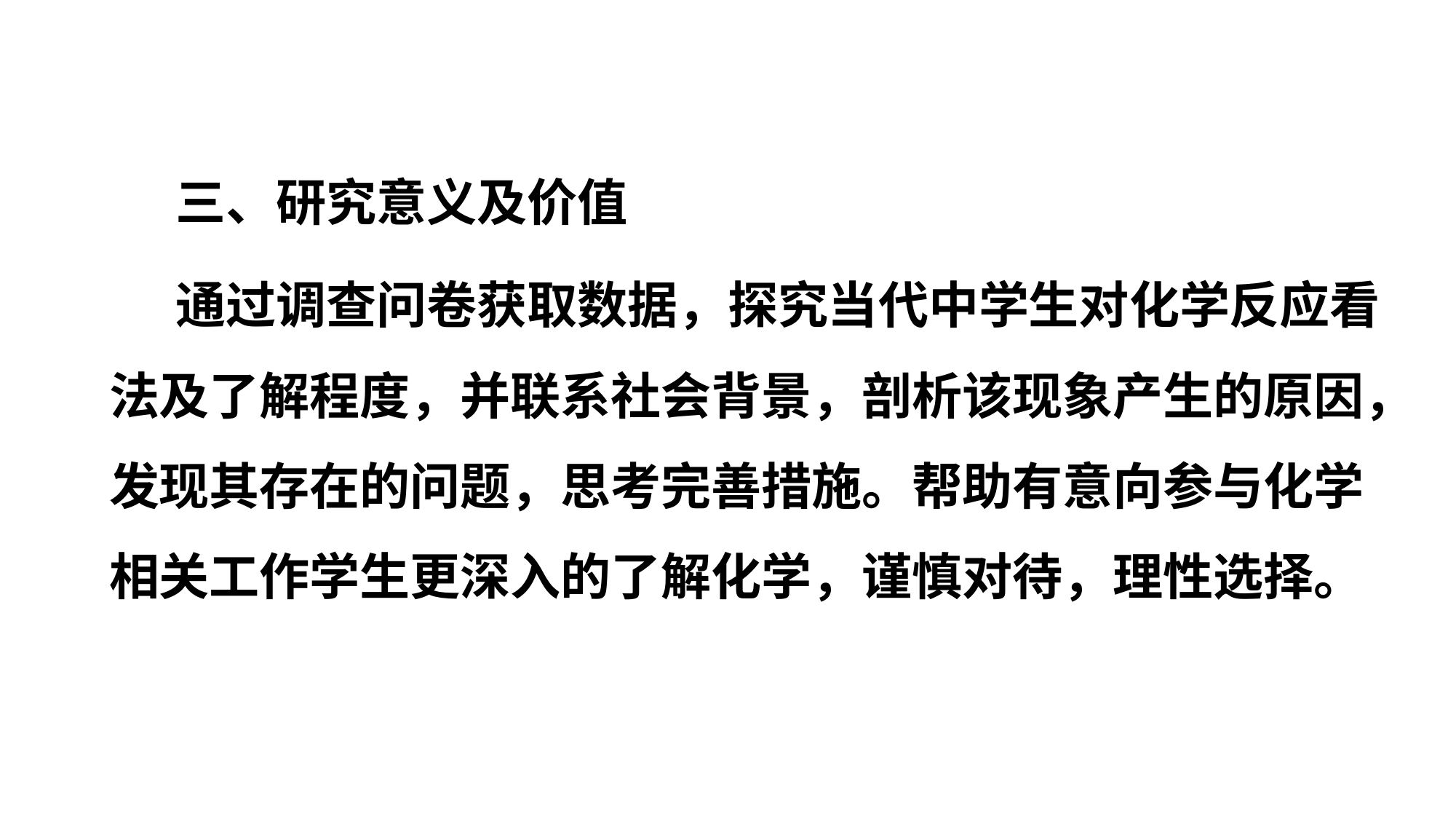

三、研究意义及价值
     通过调查问卷获取数据，探究当代中学生对化学反应看法及了解程度，并联系社会背景，剖析该现象产生的原因，发现其存在的问题，思考完善措施。帮助有意向参与化学相关工作学生更深入的了解化学，谨慎对待，理性选择。